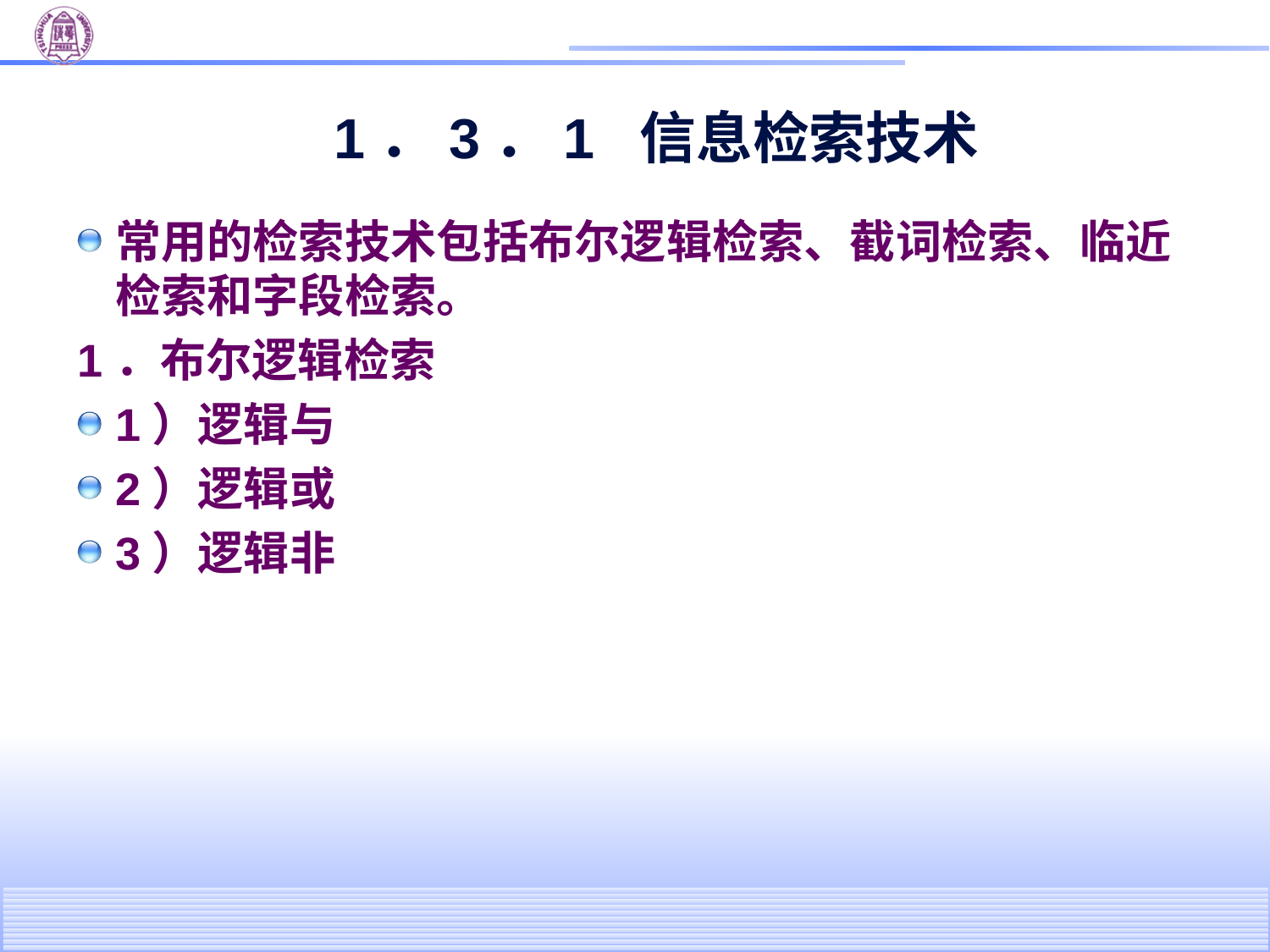

# 1．3．1  信息检索技术
常用的检索技术包括布尔逻辑检索、截词检索、临近检索和字段检索。
1．布尔逻辑检索
1）逻辑与
2）逻辑或
3）逻辑非